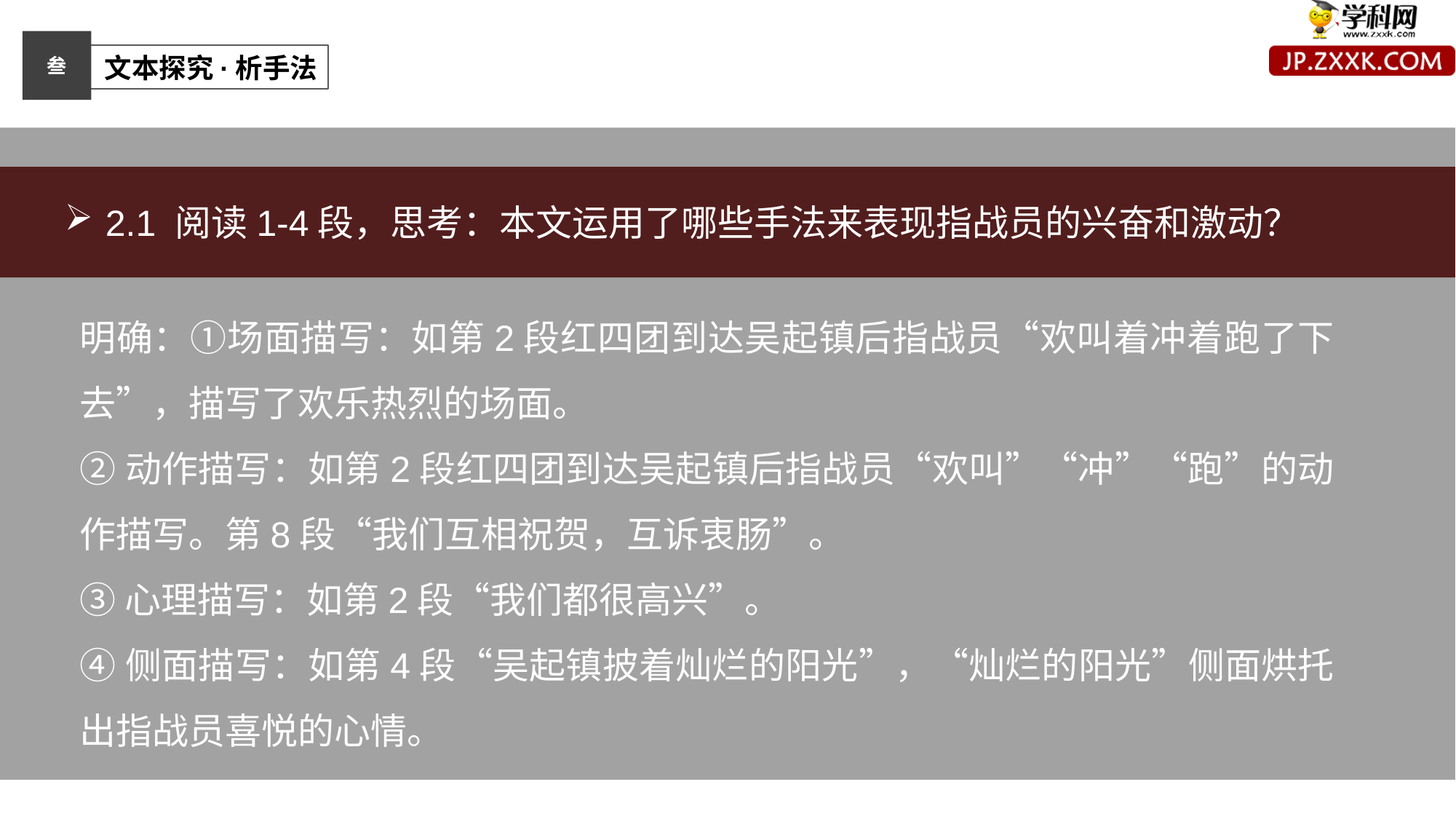

叁
  文本探究·析手法

2.1 阅读1-4段，思考：本文运用了哪些手法来表现指战员的兴奋和激动？
明确：①场面描写：如第2段红四团到达吴起镇后指战员“欢叫着冲着跑了下去”，描写了欢乐热烈的场面。
②动作描写：如第2段红四团到达吴起镇后指战员“欢叫”“冲”“跑”的动作描写。第8段“我们互相祝贺，互诉衷肠”。
③心理描写：如第2段“我们都很高兴”。
④侧面描写：如第4段“吴起镇披着灿烂的阳光”，“灿烂的阳光”侧面烘托出指战员喜悦的心情。